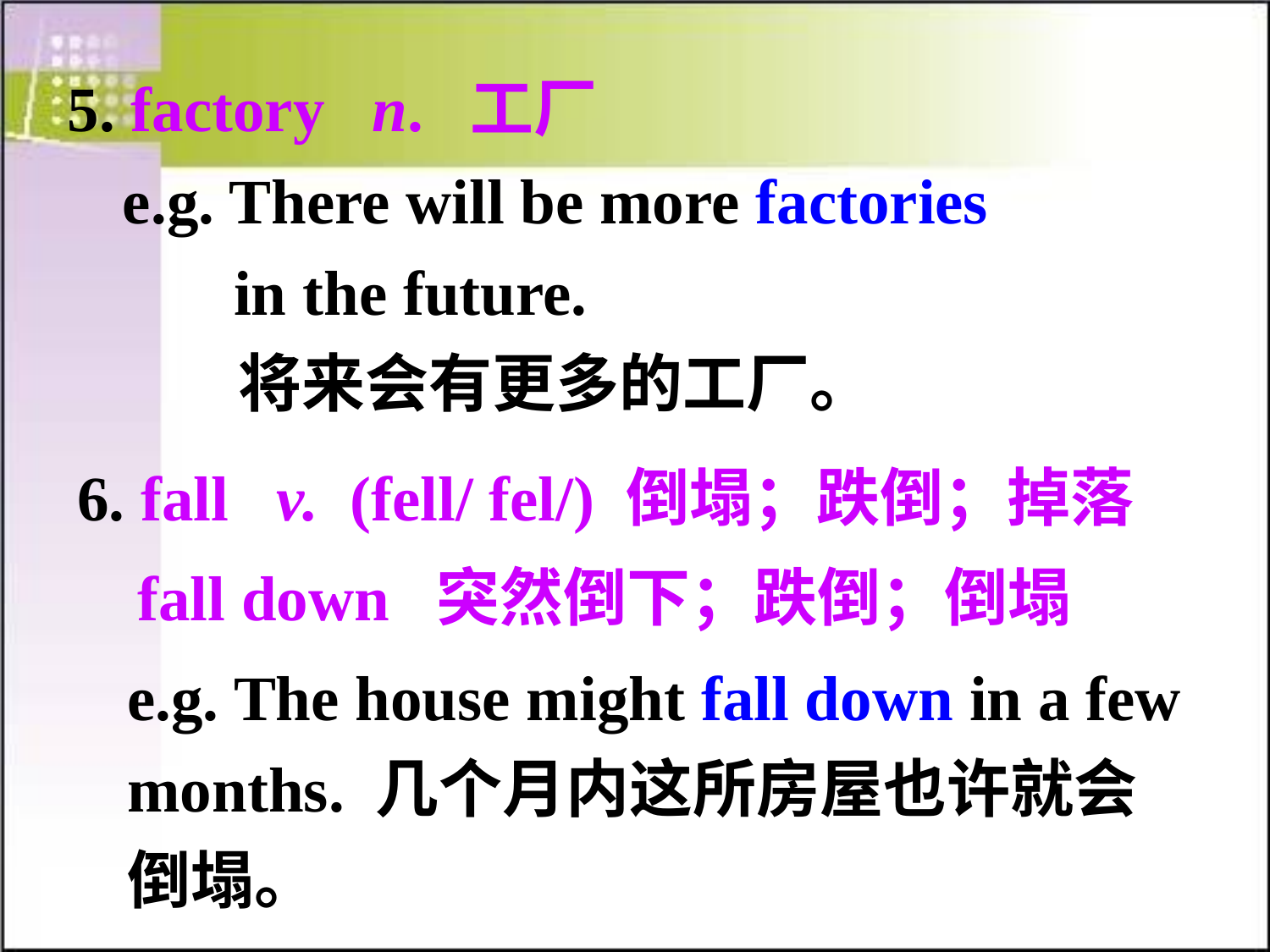

5. factory   n.  工厂
e.g. There will be more factories
       in the future.
       将来会有更多的工厂。
6. fall   v.  (fell/ fel/) 倒塌；跌倒；掉落
fall down  突然倒下；跌倒；倒塌
e.g. The house might fall down in a few months. 几个月内这所房屋也许就会倒塌。